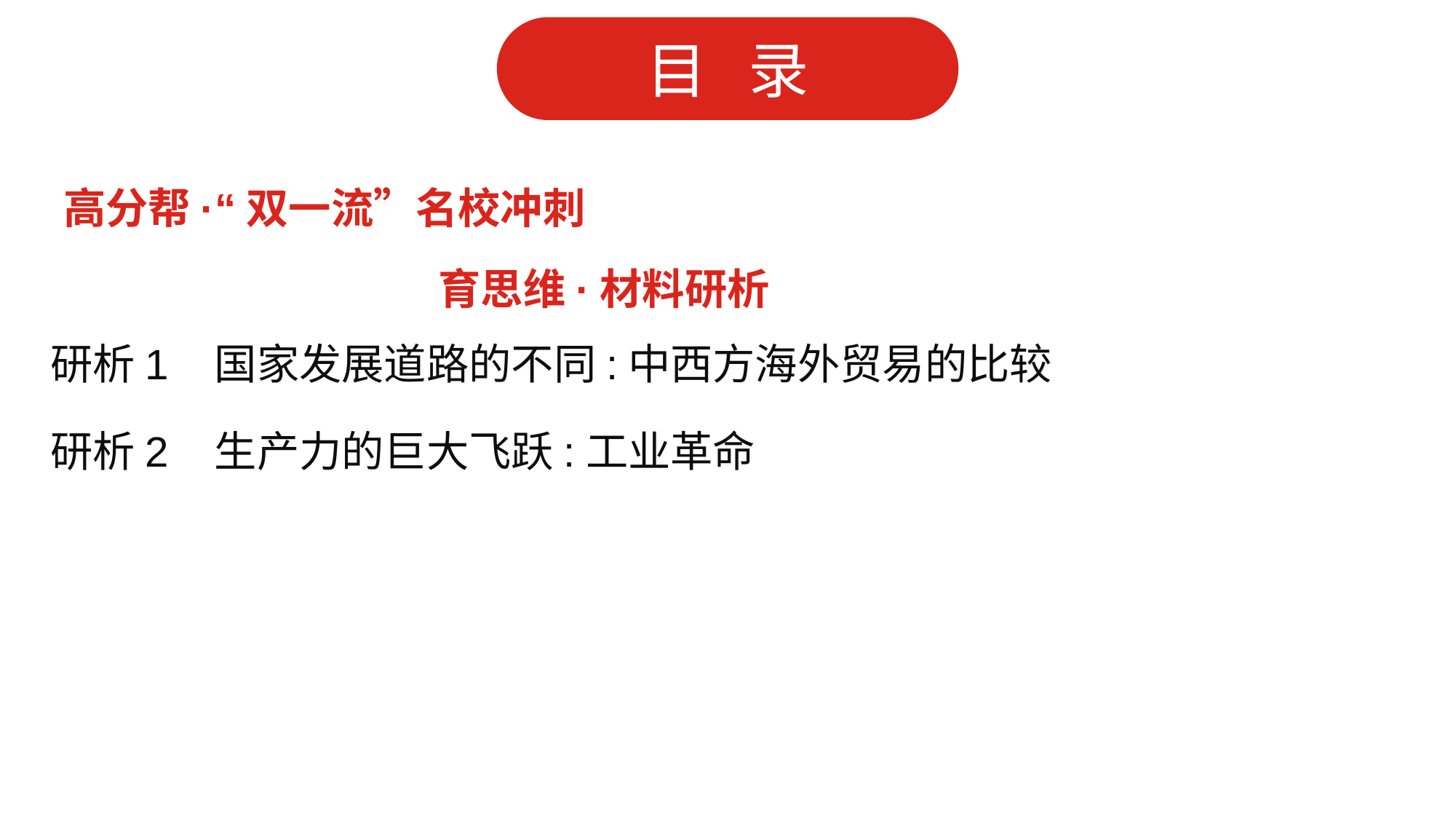

高分帮·“双一流”名校冲刺
育思维·材料研析
研析1   国家发展道路的不同:中西方海外贸易的比较
研析2   生产力的巨大飞跃:工业革命